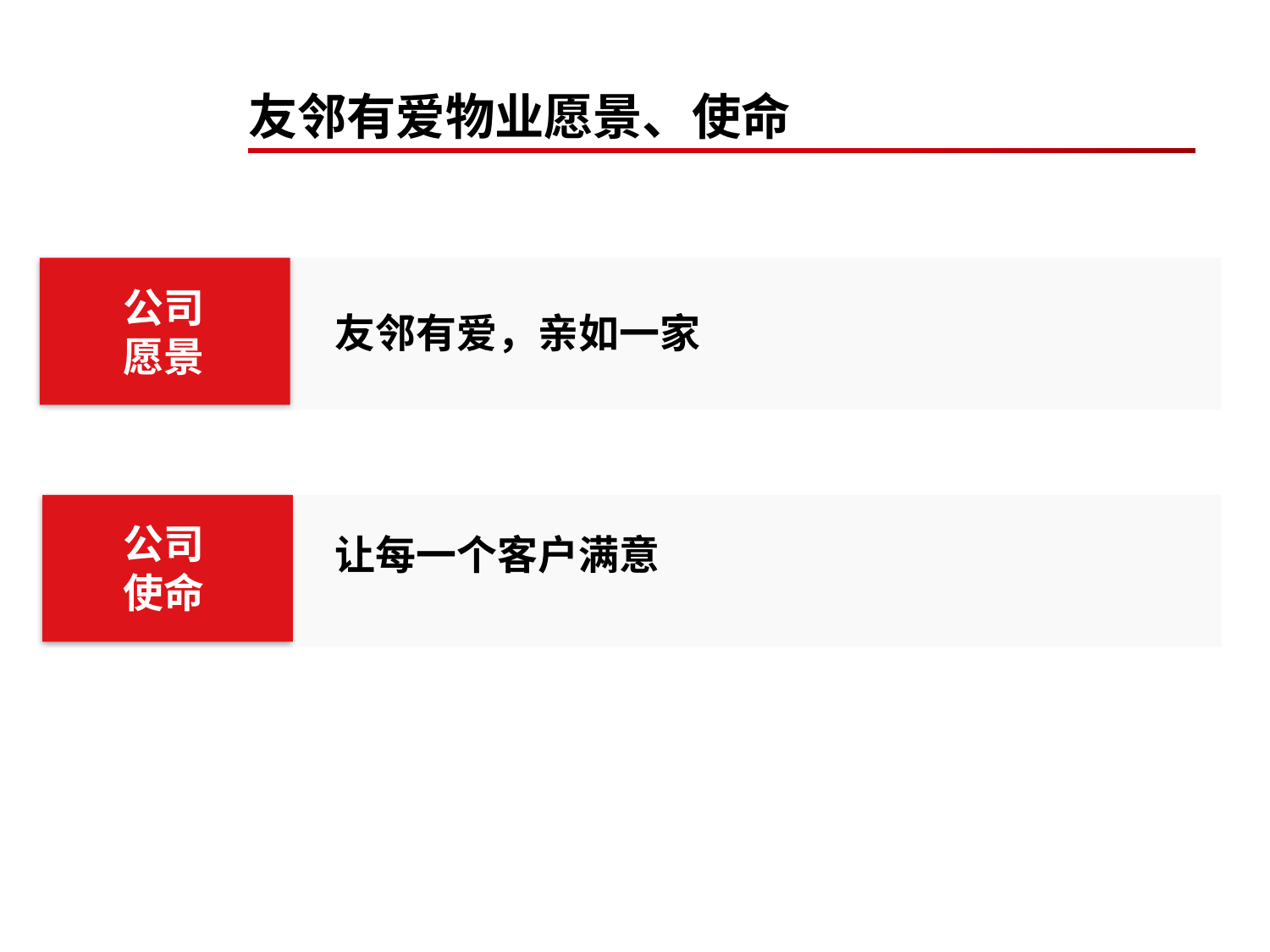

# 友邻有爱物业愿景、使命

公司
愿景
友邻有爱，亲如一家

让每一个客户满意
公司
使命